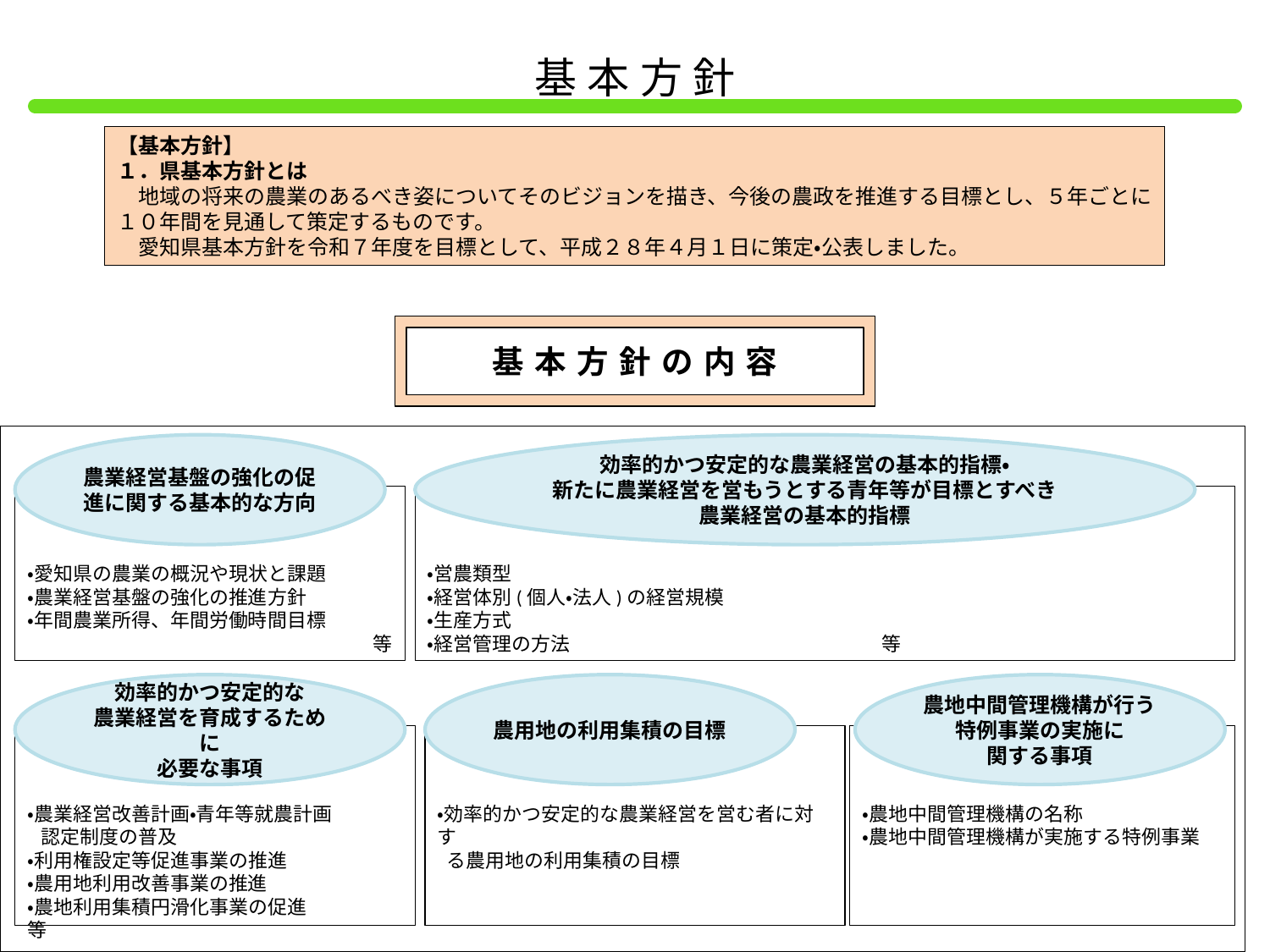

基本方針
【基本方針】
１．県基本方針とは
　地域の将来の農業のあるべき姿についてそのビジョンを描き、今後の農政を推進する目標とし、５年ごとに１０年間を見通して策定するものです。
　愛知県基本方針を令和７年度を目標として、平成２８年４月１日に策定・公表しました。
基本方針の内容

農業経営基盤の強化の促進に関する基本的な方向
効率的かつ安定的な農業経営の基本的指標・
新たに農業経営を営もうとする青年等が目標とすべき
農業経営の基本的指標

・愛知県の農業の概況や現状と課題
・農業経営基盤の強化の推進方針
・年間農業所得、年間労働時間目標
　等

・営農類型
・経営体別(個人・法人)の経営規模
・生産方式
・経営管理の方法　　　　　　　　　　　　　　　　等
効率的かつ安定的な
農業経営を育成するために
必要な事項
農用地の利用集積の目標
農地中間管理機構が行う特例事業の実施に
関する事項
・

・農業経営改善計画・青年等就農計画
  認定制度の普及
・利用権設定等促進事業の推進
・農用地利用改善事業の推進
・農地利用集積円滑化事業の促進　　　　等

・効率的かつ安定的な農業経営を営む者に対す
 る農用地の利用集積の目標

・農地中間管理機構の名称
・農地中間管理機構が実施する特例事業